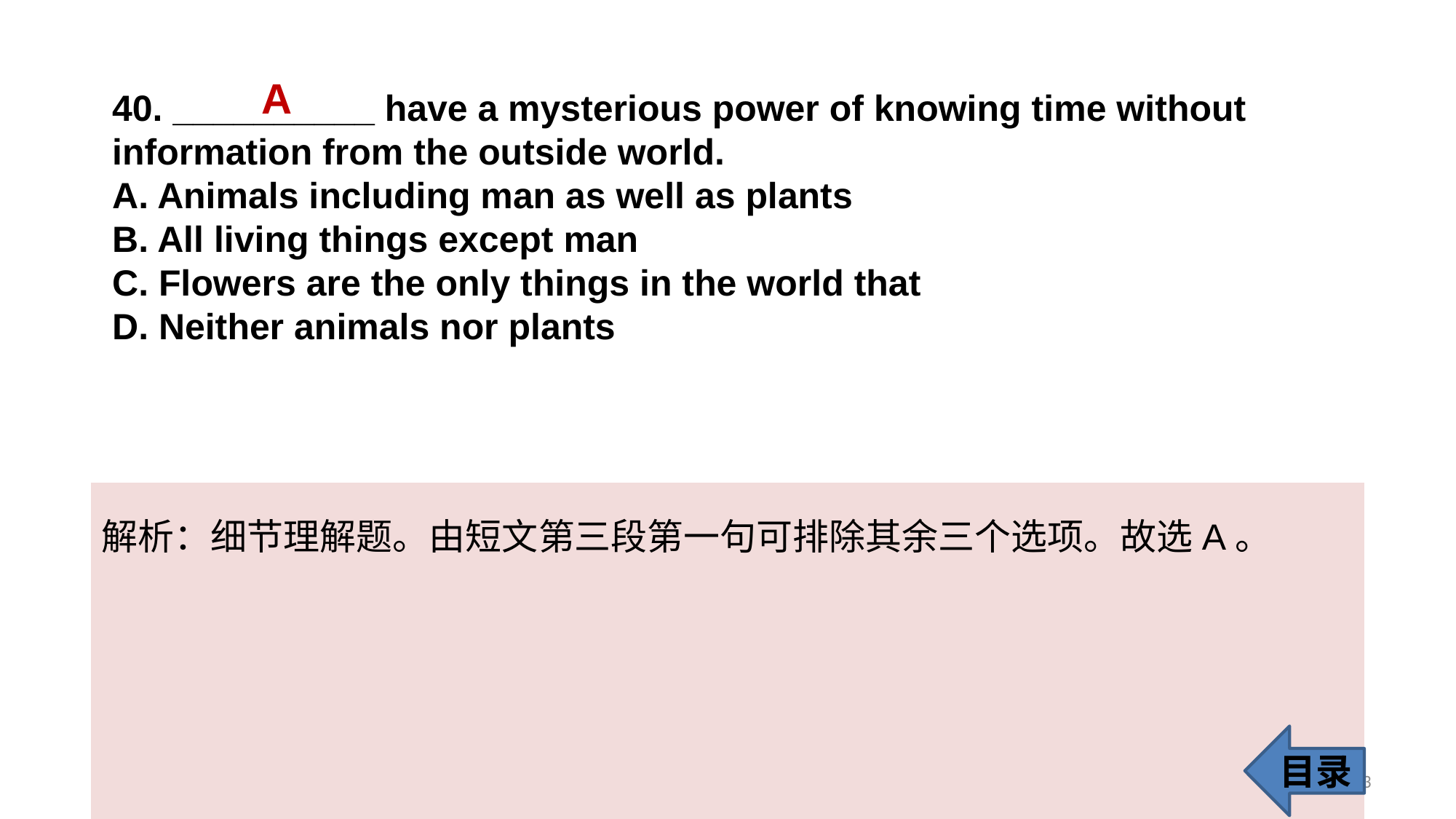

A
40. __________ have a mysterious power of knowing time without information from the outside world.
A. Animals including man as well as plants
B. All living things except man
C. Flowers are the only things in the world that
D. Neither animals nor plants

解析：细节理解题。由短文第三段第一句可排除其余三个选项。故选A。
目录
43